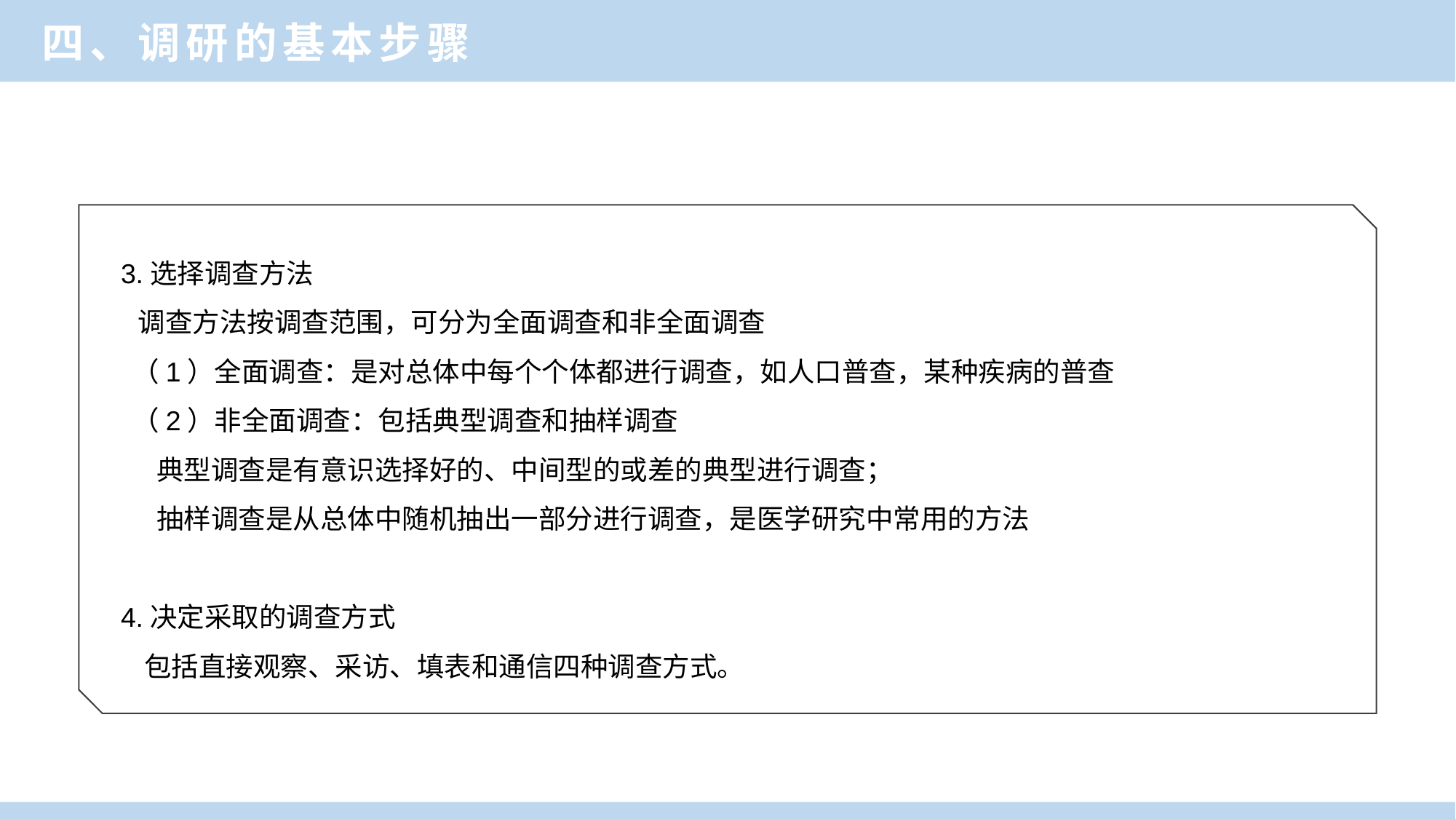

四、调研的基本步骤

 3.选择调查方法
   调查方法按调查范围，可分为全面调查和非全面调查
  （1）全面调查：是对总体中每个个体都进行调查，如人口普查，某种疾病的普查
  （2）非全面调查：包括典型调查和抽样调查
      典型调查是有意识选择好的、中间型的或差的典型进行调查；
      抽样调查是从总体中随机抽出一部分进行调查，是医学研究中常用的方法

 4.决定采取的调查方式
    包括直接观察、采访、填表和通信四种调查方式。